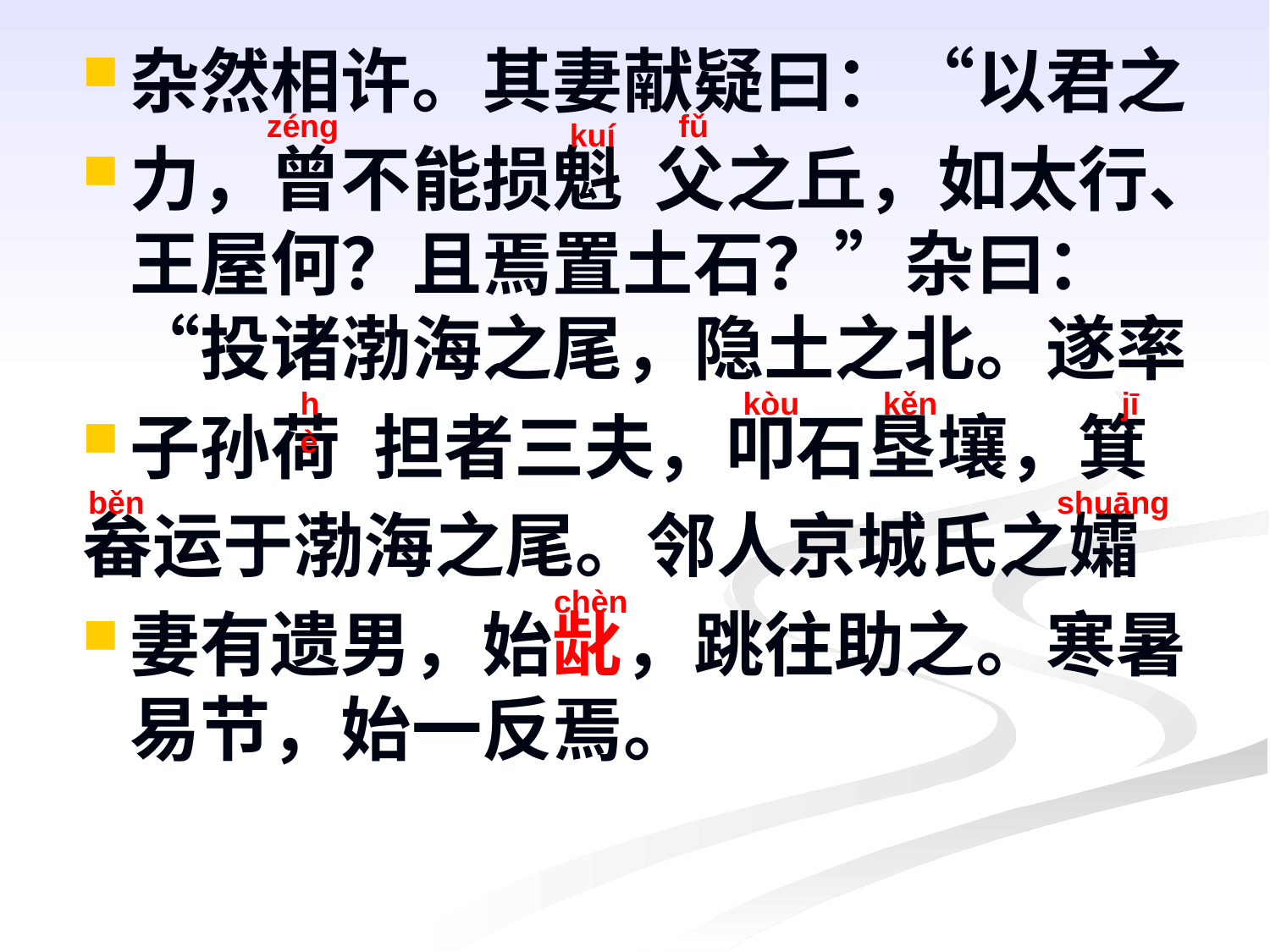

杂然相许。其妻献疑曰：“以君之
力，曾不能损魁  父之丘，如太行、王屋何？且焉置土石？”杂曰：“投诸渤海之尾，隐土之北。遂率
子孙荷  担者三夫，叩石垦壤，箕
畚运于渤海之尾。邻人京城氏之孀
妻有遗男，始龀，跳往助之。寒暑易节，始一反焉。
zéng
fǔ
kuí
hè
kòu
kěn
jī
běn
shuāng
chèn